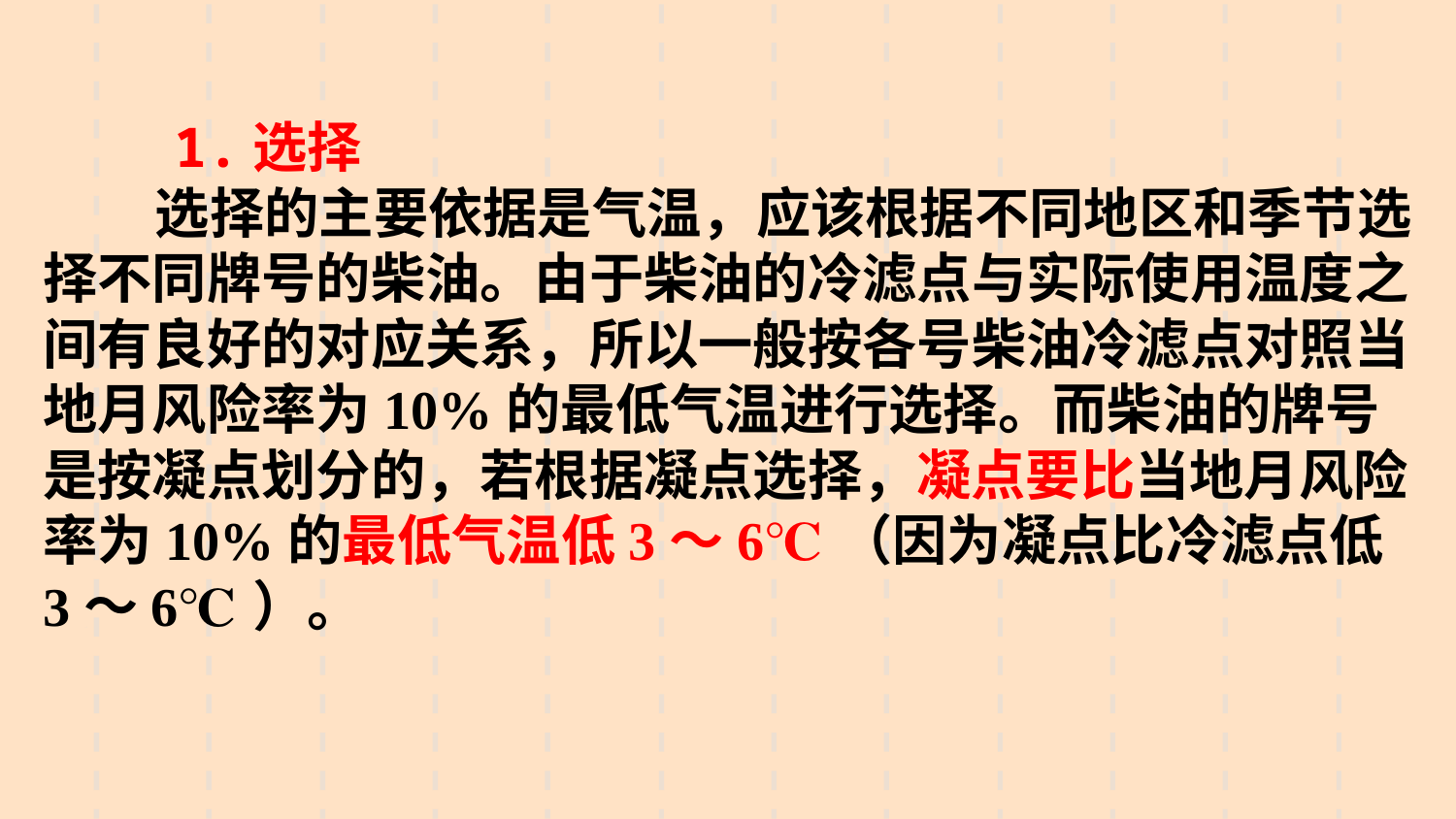

1.选择
        选择的主要依据是气温，应该根据不同地区和季节选择不同牌号的柴油。由于柴油的冷滤点与实际使用温度之间有良好的对应关系，所以一般按各号柴油冷滤点对照当地月风险率为10%的最低气温进行选择。而柴油的牌号是按凝点划分的，若根据凝点选择，凝点要比当地月风险率为10%的最低气温低3～6℃（因为凝点比冷滤点低3～6℃）。